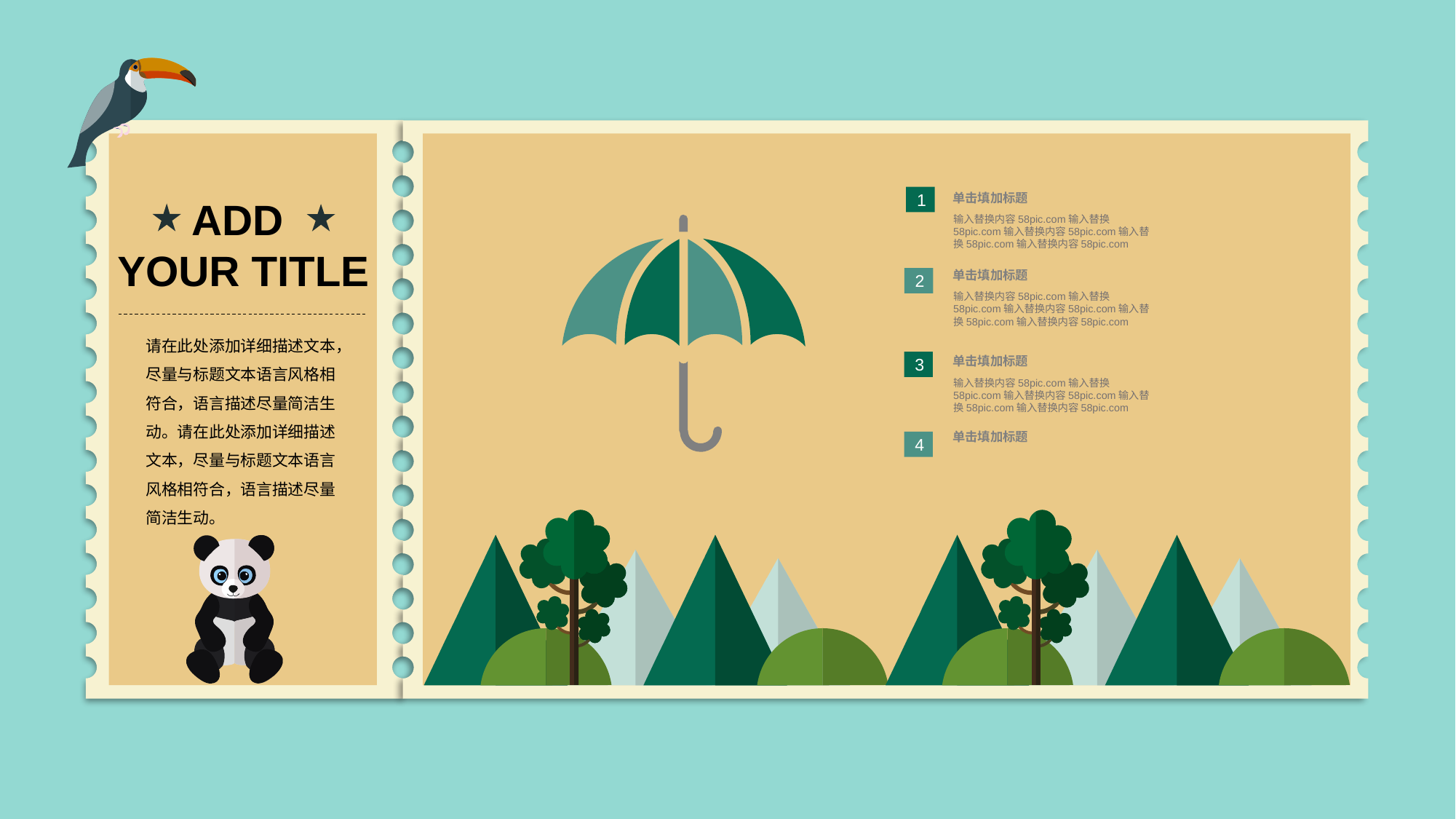

单击填加标题
1
输入替换内容58pic.com输入替换58pic.com输入替换内容58pic.com输入替换58pic.com输入替换内容58pic.com

单击填加标题
2
输入替换内容58pic.com输入替换58pic.com输入替换内容58pic.com输入替换58pic.com输入替换内容58pic.com

单击填加标题
3
输入替换内容58pic.com输入替换58pic.com输入替换内容58pic.com输入替换58pic.com输入替换内容58pic.com

单击填加标题
4